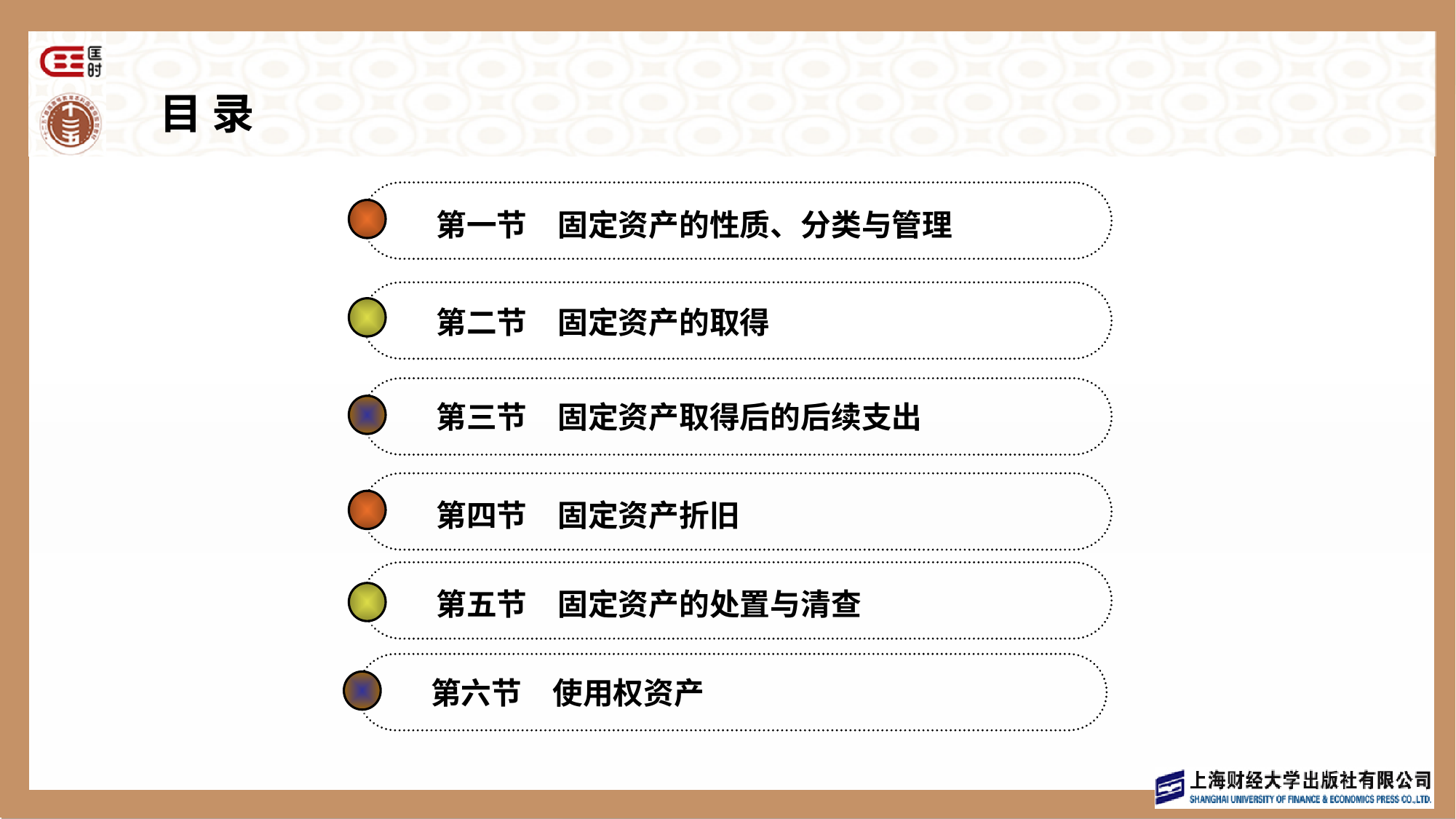

目 录

第一节　固定资产的性质、分类与管理

第二节　固定资产的取得

第三节　固定资产取得后的后续支出

第四节　固定资产折旧

第五节　固定资产的处置与清查

第六节　使用权资产